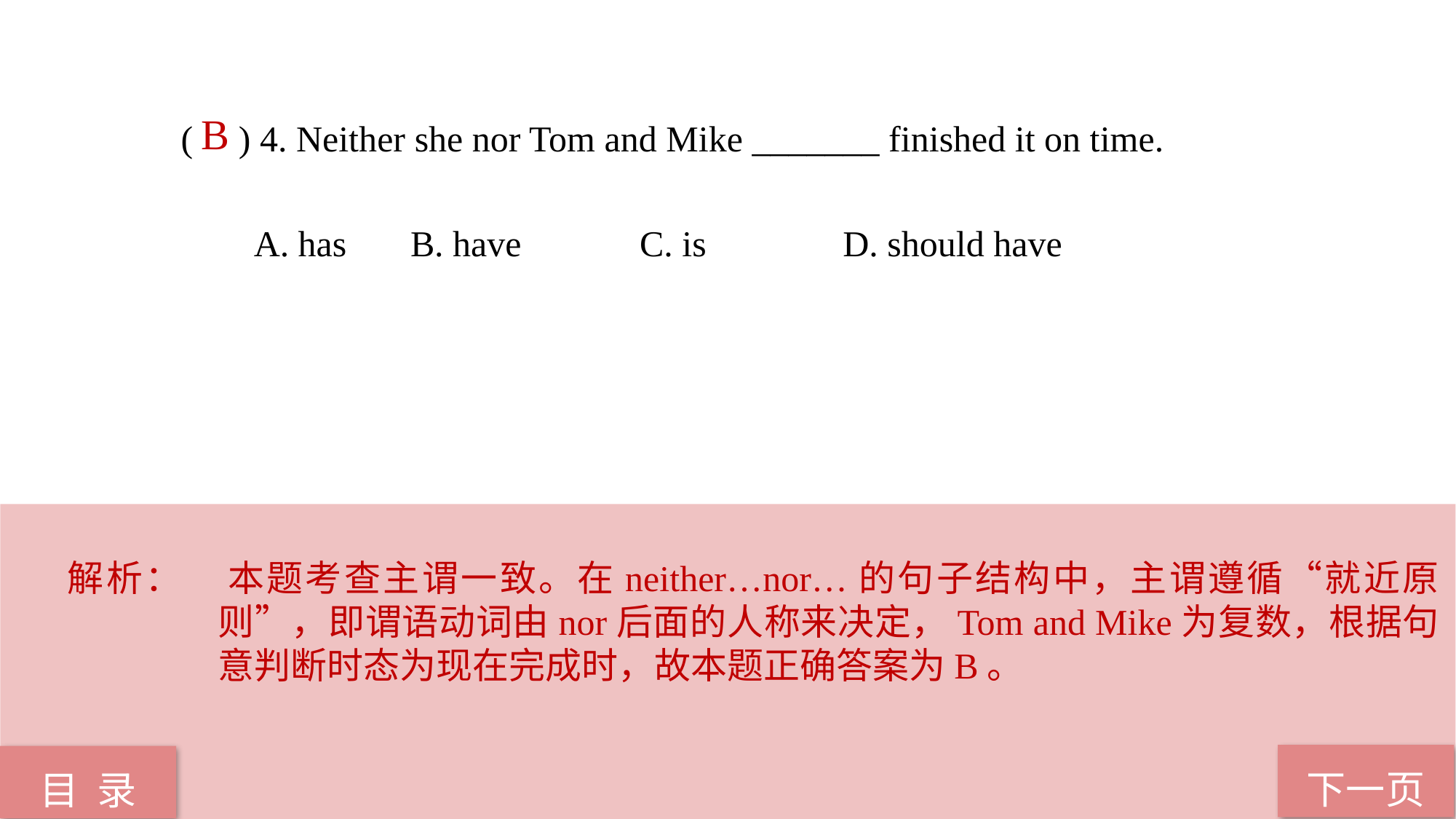

B
(     ) 4. Neither she nor Tom and Mike _______ finished it on time.

        A. has       B. have             C. is               D. should have
解析：	本题考查主谓一致。在neither…nor…的句子结构中，主谓遵循“就近原则”，即谓语动词由nor后面的人称来决定，Tom and Mike为复数，根据句意判断时态为现在完成时，故本题正确答案为B。